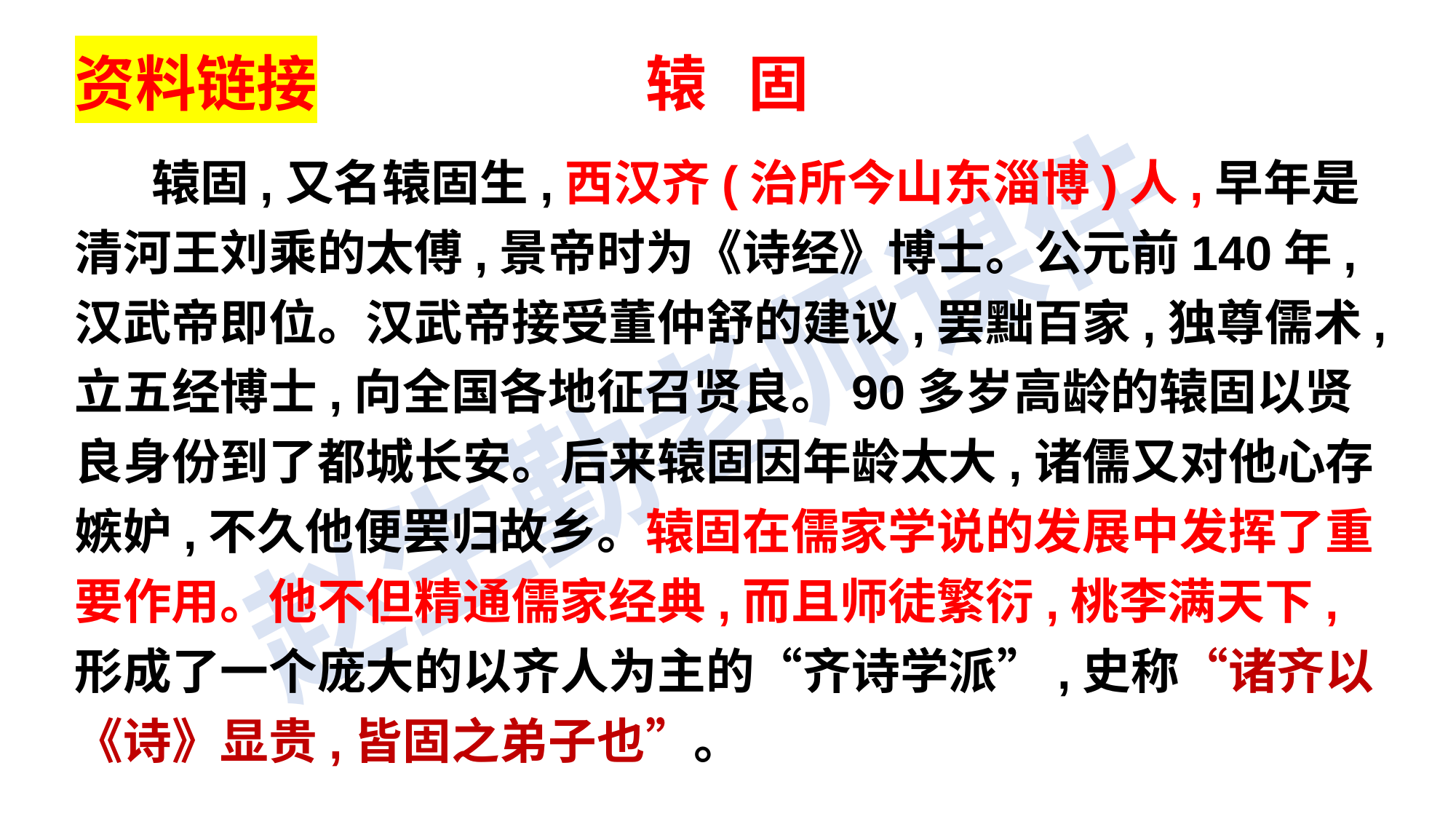

资料链接
辕   固
      辕固,又名辕固生,西汉齐(治所今山东淄博)人,早年是清河王刘乘的太傅,景帝时为《诗经》博士。公元前140年,汉武帝即位。汉武帝接受董仲舒的建议,罢黜百家,独尊儒术,立五经博士,向全国各地征召贤良。90多岁高龄的辕固以贤良身份到了都城长安。后来辕固因年龄太大,诸儒又对他心存嫉妒,不久他便罢归故乡。辕固在儒家学说的发展中发挥了重要作用。他不但精通儒家经典,而且师徒繁衍,桃李满天下,形成了一个庞大的以齐人为主的“齐诗学派”,史称“诸齐以《诗》显贵,皆固之弟子也”。